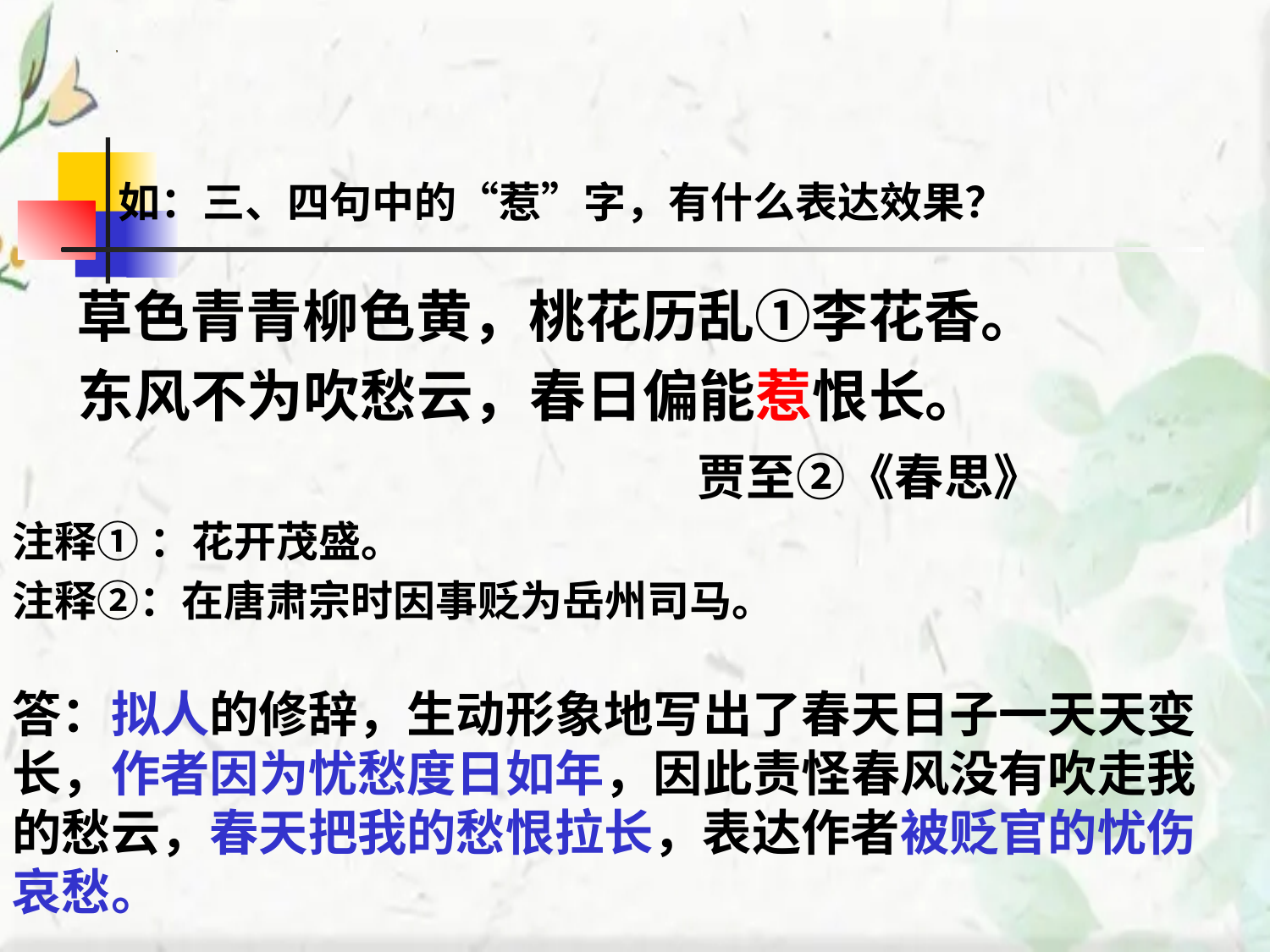

# 如：三、四句中的“惹”字，有什么表达效果？
    草色青青柳色黄，桃花历乱①李花香。
    东风不为吹愁云，春日偏能惹恨长。
                                                    贾至②《春思》
注释① ：花开茂盛。
注释②：在唐肃宗时因事贬为岳州司马。

答：拟人的修辞，生动形象地写出了春天日子一天天变长，作者因为忧愁度日如年，因此责怪春风没有吹走我的愁云，春天把我的愁恨拉长，表达作者被贬官的忧伤哀愁。